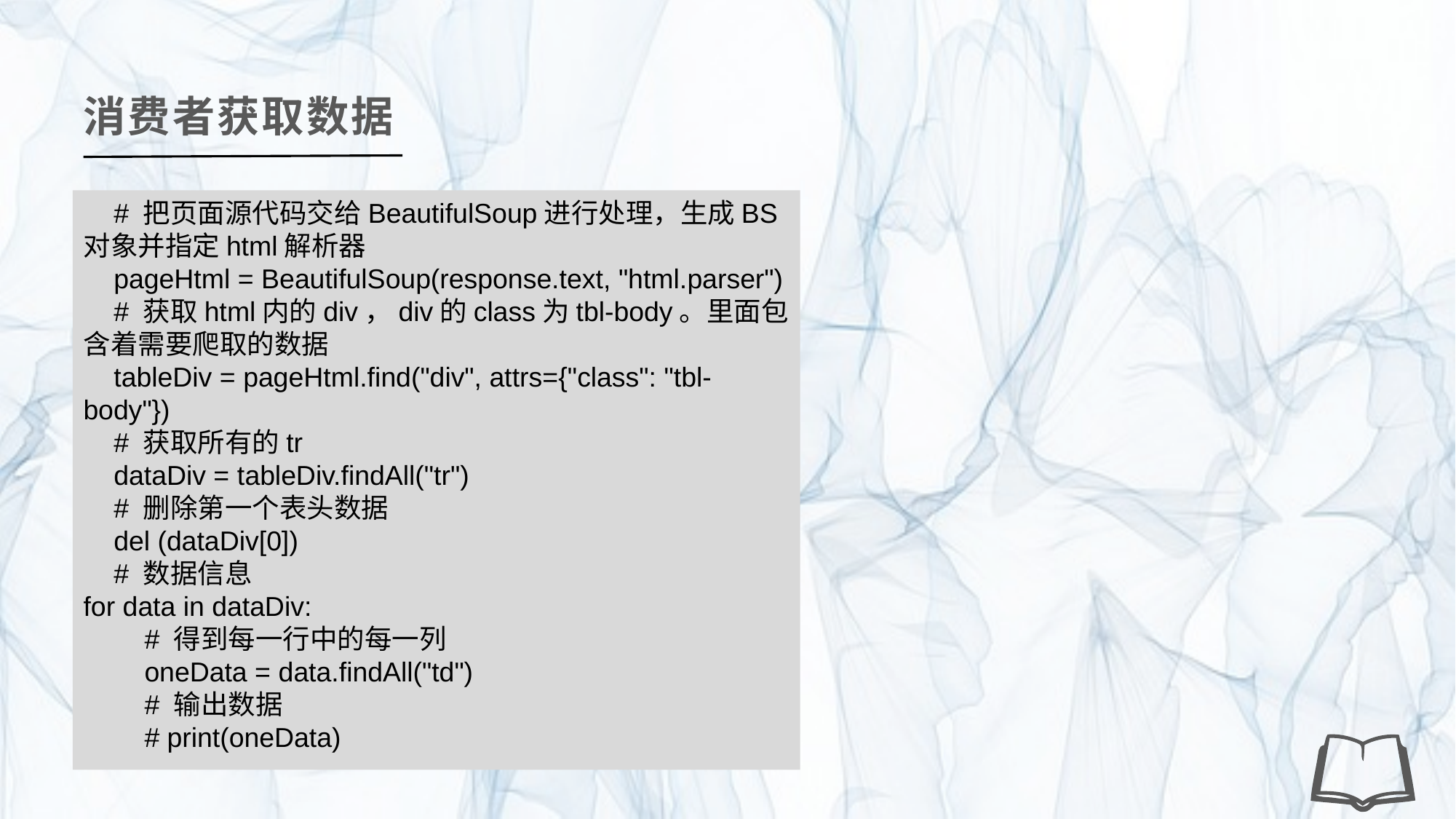

消费者获取数据
    # 把页面源代码交给BeautifulSoup进行处理，生成BS对象并指定html解析器
    pageHtml = BeautifulSoup(response.text, "html.parser")
    # 获取html内的div，div的class为tbl-body。里面包含着需要爬取的数据
    tableDiv = pageHtml.find("div", attrs={"class": "tbl-body"})
    # 获取所有的tr
    dataDiv = tableDiv.findAll("tr")
    # 删除第一个表头数据
    del (dataDiv[0])
    # 数据信息
for data in dataDiv:
        # 得到每一行中的每一列
        oneData = data.findAll("td")
        # 输出数据
        # print(oneData)

31